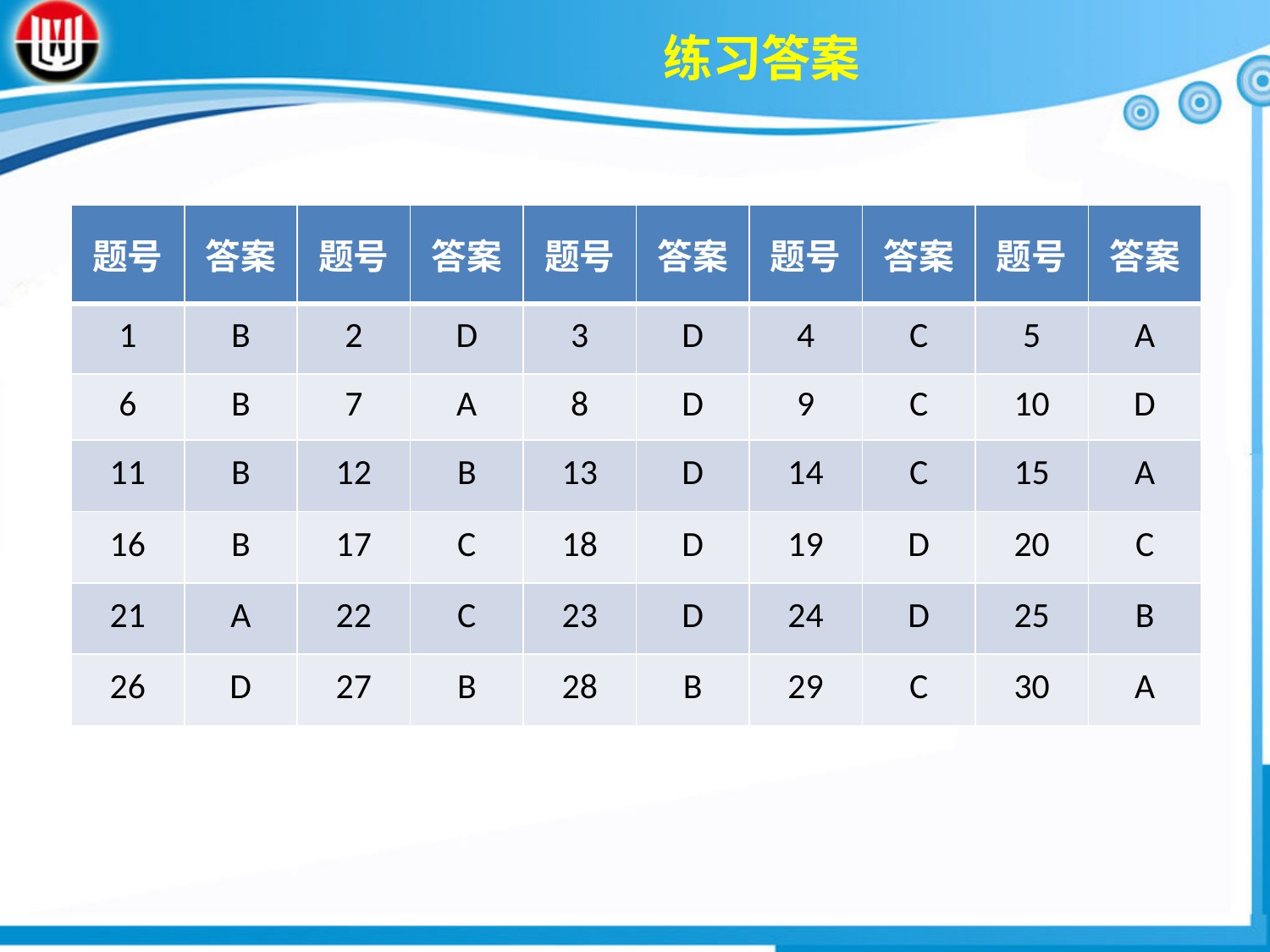

练习答案
| 题号 | 答案 | 题号 | 答案 | 题号 | 答案 | 题号 | 答案 | 题号 | 答案 |
| --- | --- | --- | --- | --- | --- | --- | --- | --- | --- |
| 1 | B | 2 | D | 3 | D | 4 | C | 5 | A |
| 6 | B | 7 | A | 8 | D | 9 | C | 10 | D |
| 11 | B | 12 | B | 13 | D | 14 | C | 15 | A |
| 16 | B | 17 | C | 18 | D | 19 | D | 20 | C |
| 21 | A | 22 | C | 23 | D | 24 | D | 25 | B |
| 26 | D | 27 | B | 28 | B | 29 | C | 30 | A |